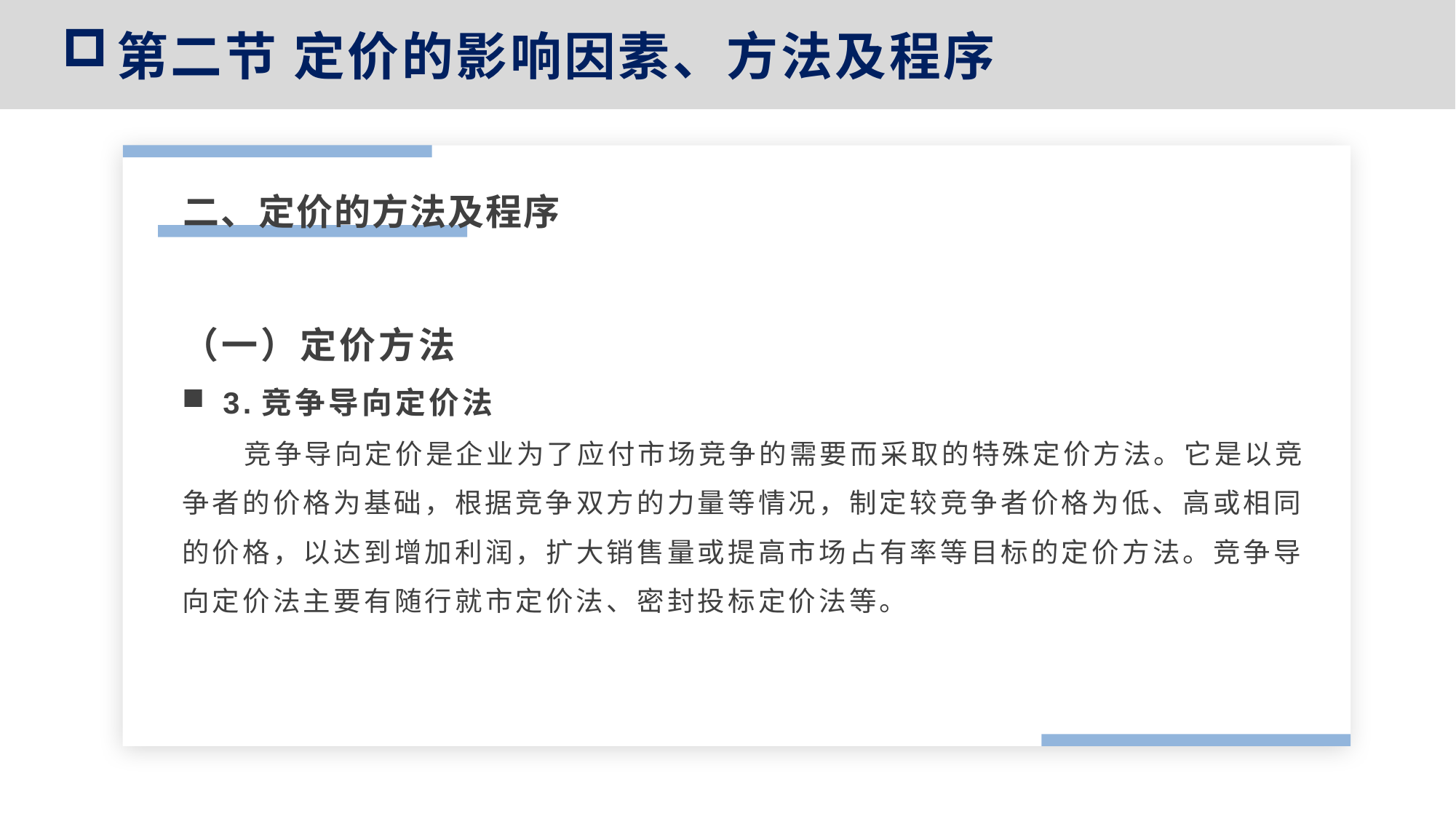

第二节 定价的影响因素、方法及程序

二、定价的方法及程序
（一）定价方法
3.竞争导向定价法
      竞争导向定价是企业为了应付市场竞争的需要而采取的特殊定价方法。它是以竞争者的价格为基础，根据竞争双方的力量等情况，制定较竞争者价格为低、高或相同的价格，以达到增加利润，扩大销售量或提高市场占有率等目标的定价方法。竞争导向定价法主要有随行就市定价法、密封投标定价法等。